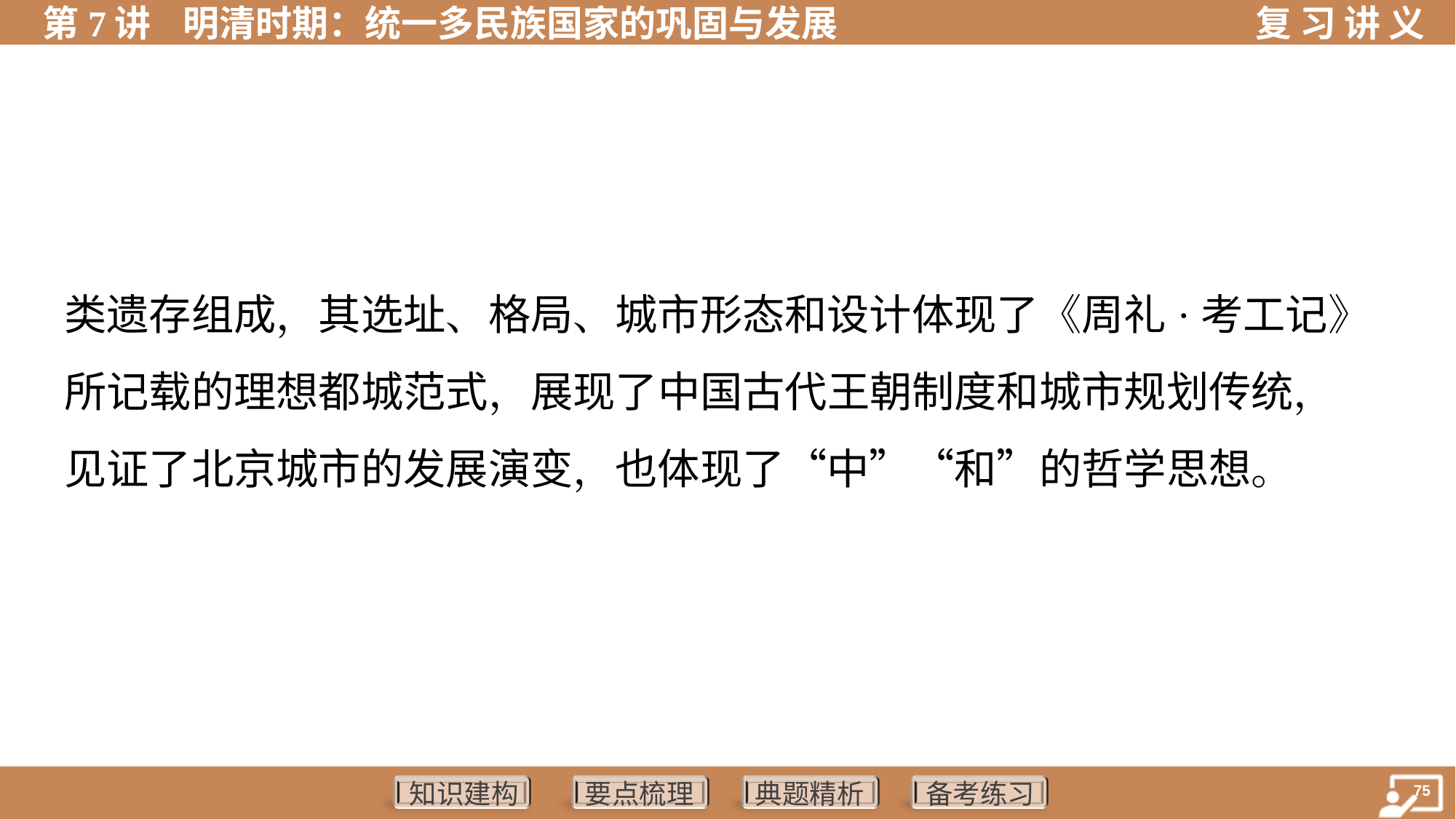

类遗存组成，其选址、格局、城市形态和设计体现了《周礼·考工记》
所记载的理想都城范式，展现了中国古代王朝制度和城市规划传统，
见证了北京城市的发展演变，也体现了“中”“和”的哲学思想。